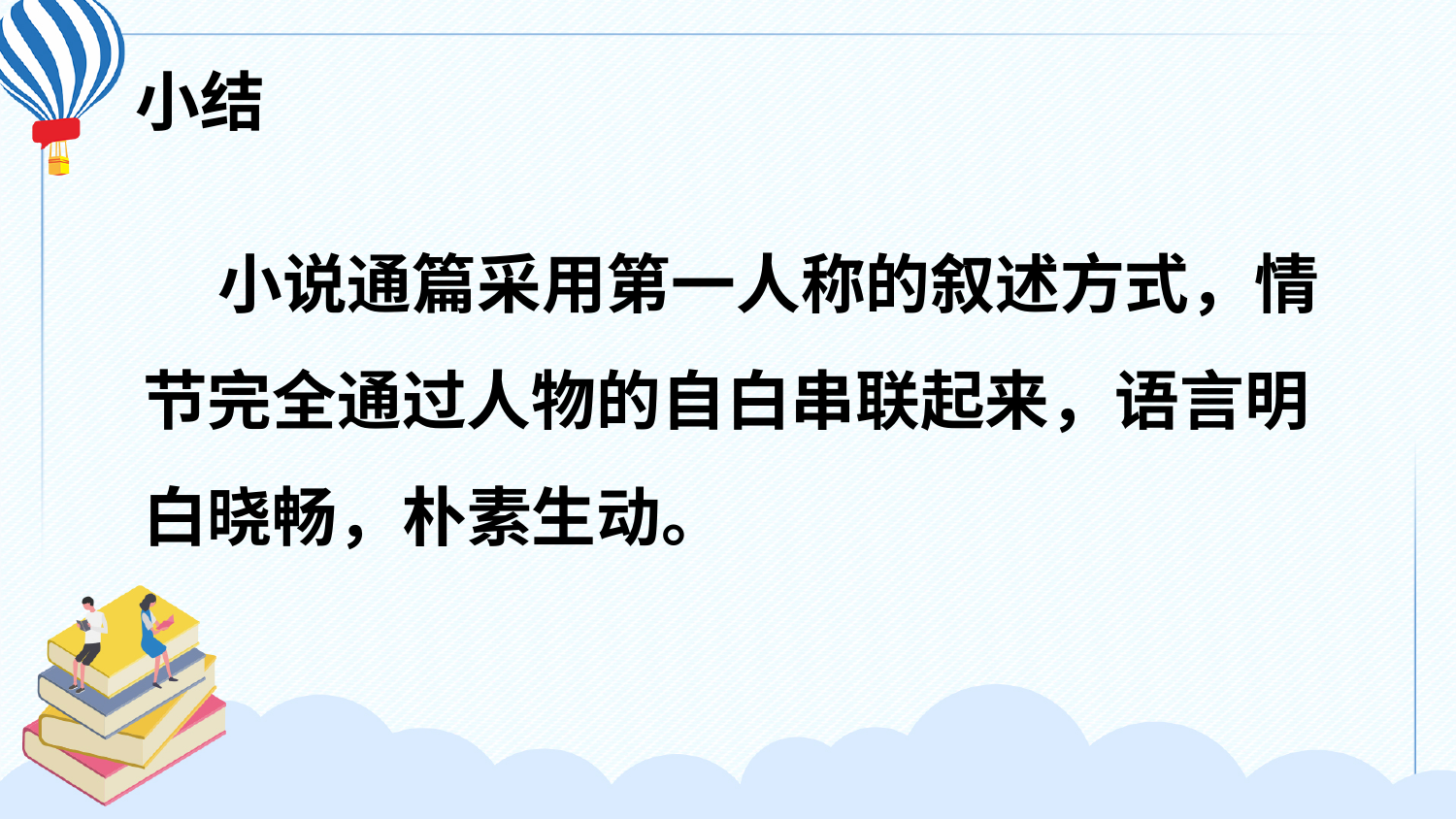

小结
    小说通篇采用第一人称的叙述方式，情节完全通过人物的自白串联起来，语言明白晓畅，朴素生动。